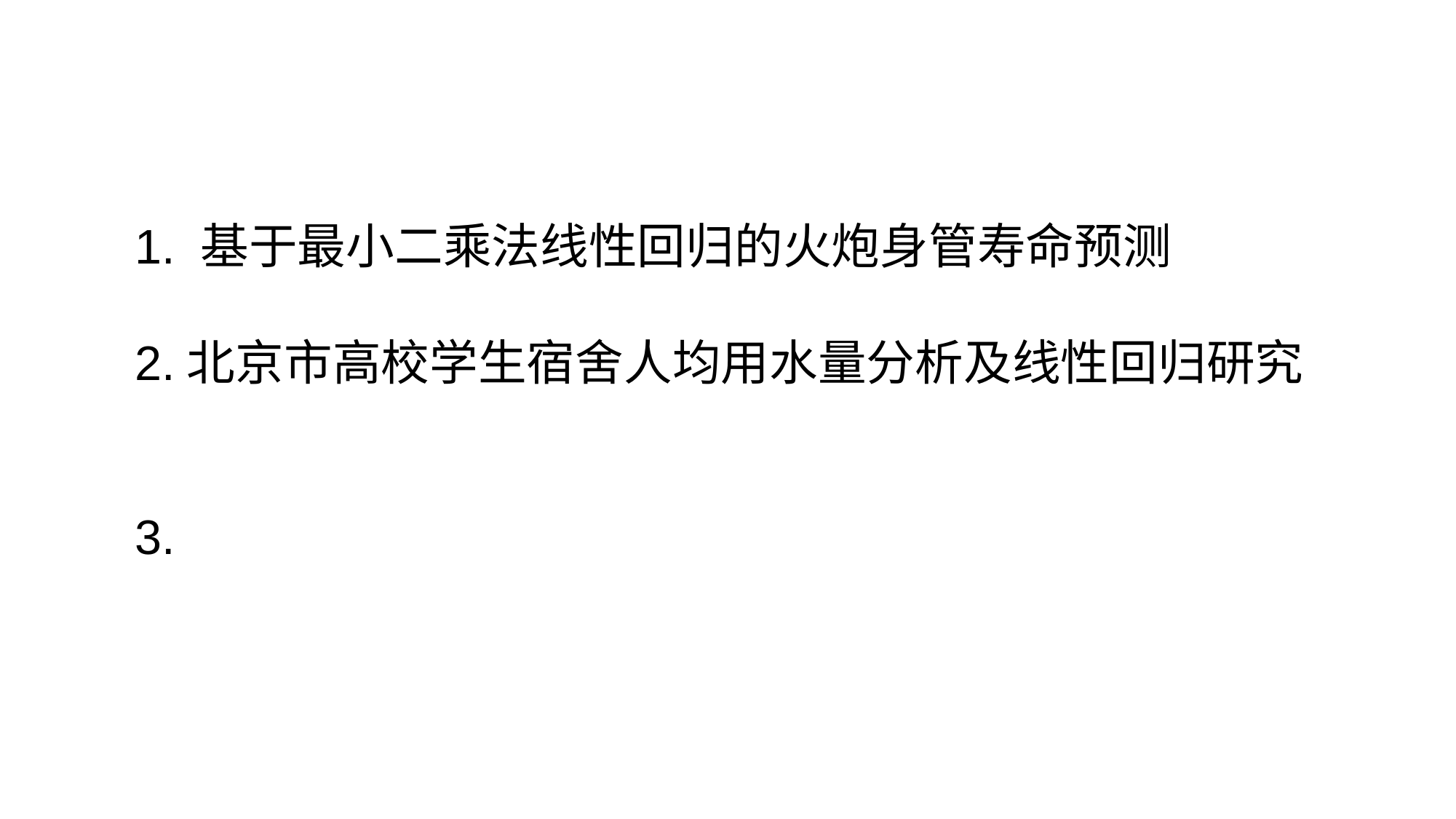

1. 基于最小二乘法线性回归的火炮身管寿命预测

2.北京市高校学生宿舍人均用水量分析及线性回归研究

3.